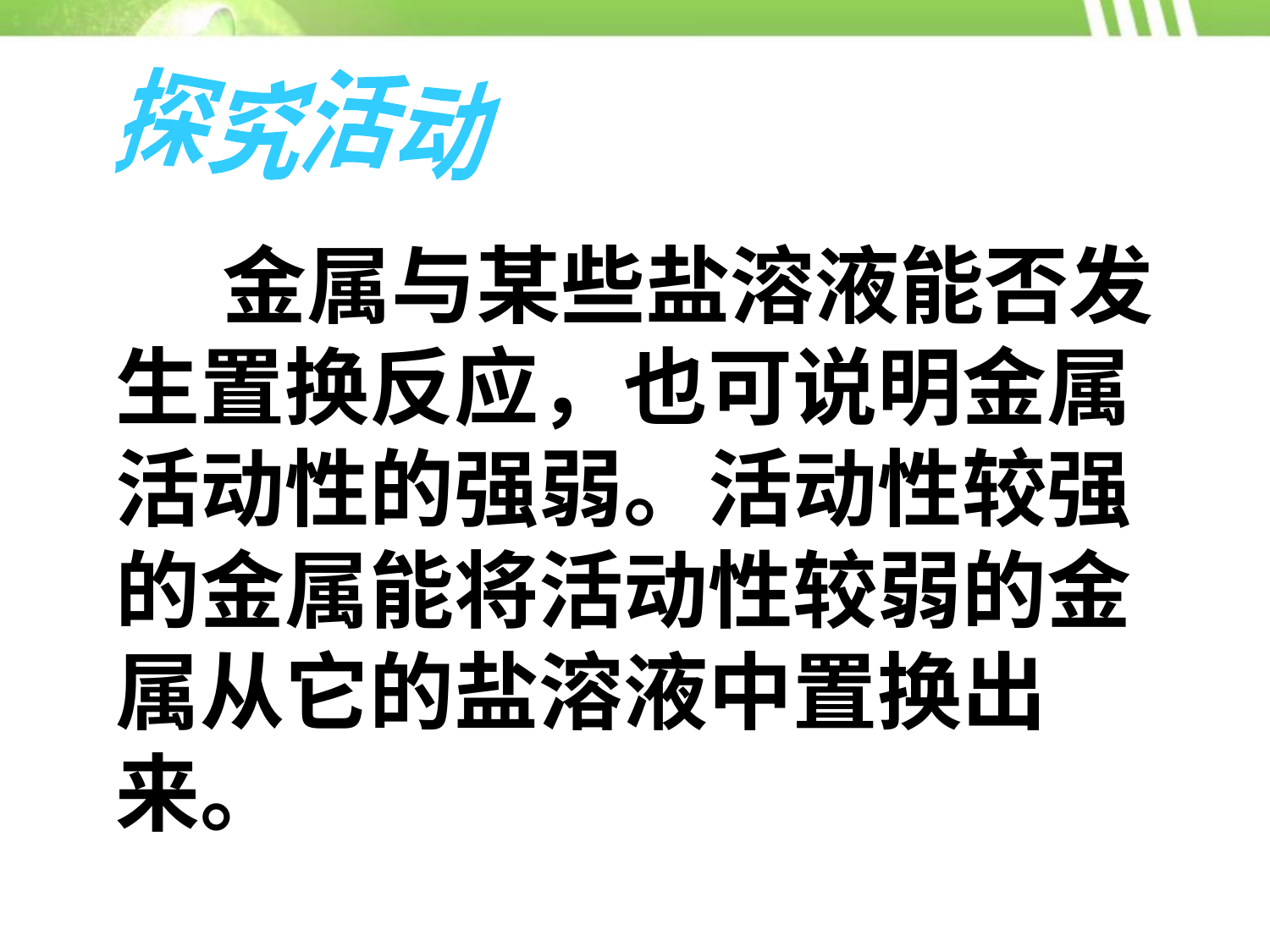

探究活动
             金属与某些盐溶液能否发生置换反应，也可说明金属活动性的强弱。活动性较强的金属能将活动性较弱的金属从它的盐溶液中置换出来。